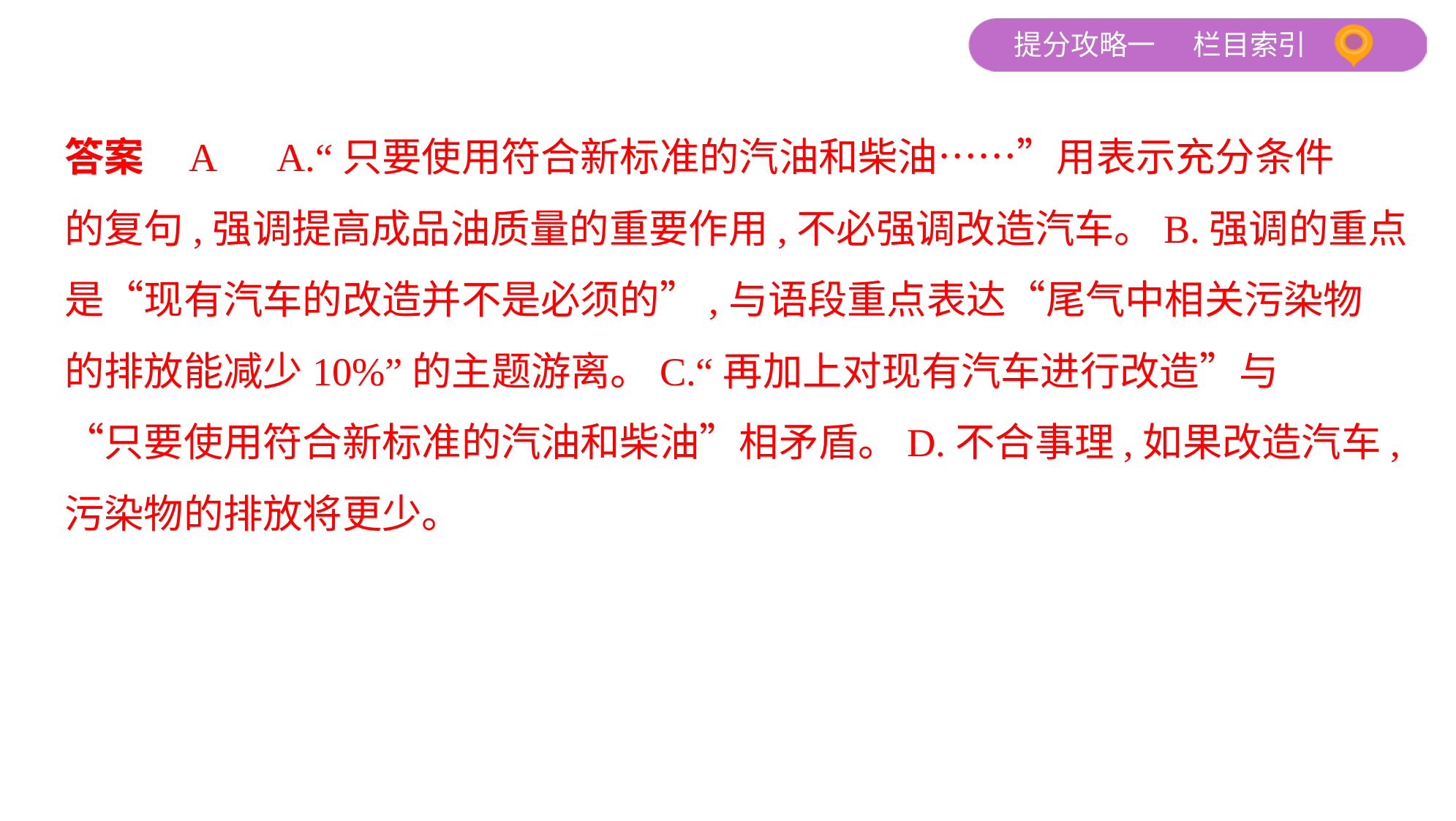

答案    A　A.“只要使用符合新标准的汽油和柴油……”用表示充分条件
的复句,强调提高成品油质量的重要作用,不必强调改造汽车。B.强调的重点
是“现有汽车的改造并不是必须的”,与语段重点表达“尾气中相关污染物
的排放能减少10%”的主题游离。C.“再加上对现有汽车进行改造”与
“只要使用符合新标准的汽油和柴油”相矛盾。D.不合事理,如果改造汽车,
污染物的排放将更少。